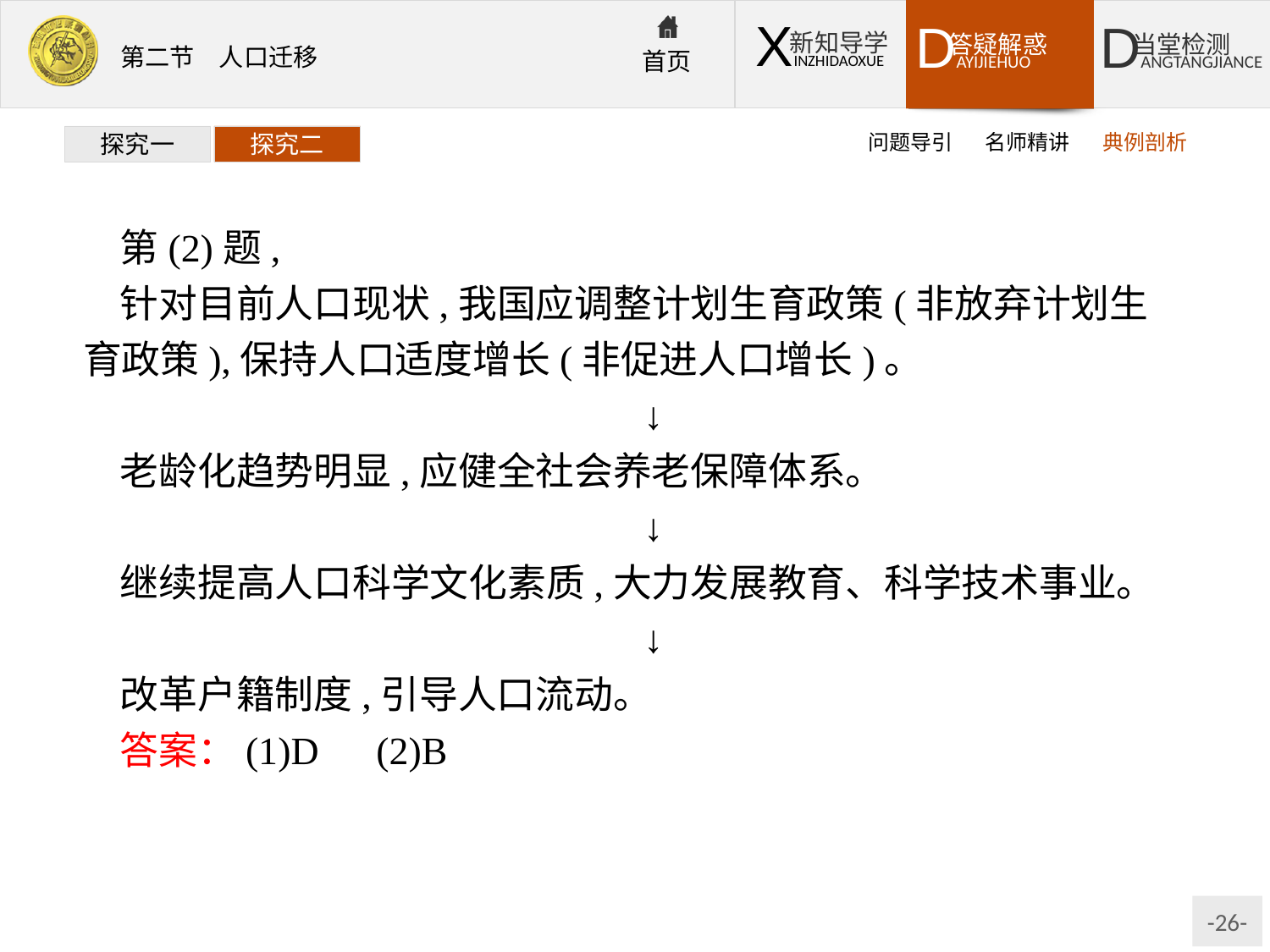

问题导引
名师精讲
典例剖析
探究一
探究二
第(2)题,
针对目前人口现状,我国应调整计划生育政策(非放弃计划生育政策),保持人口适度增长(非促进人口增长)。
↓
老龄化趋势明显,应健全社会养老保障体系。
↓
继续提高人口科学文化素质,大力发展教育、科学技术事业。
↓
改革户籍制度,引导人口流动。
答案：(1)D　(2)B